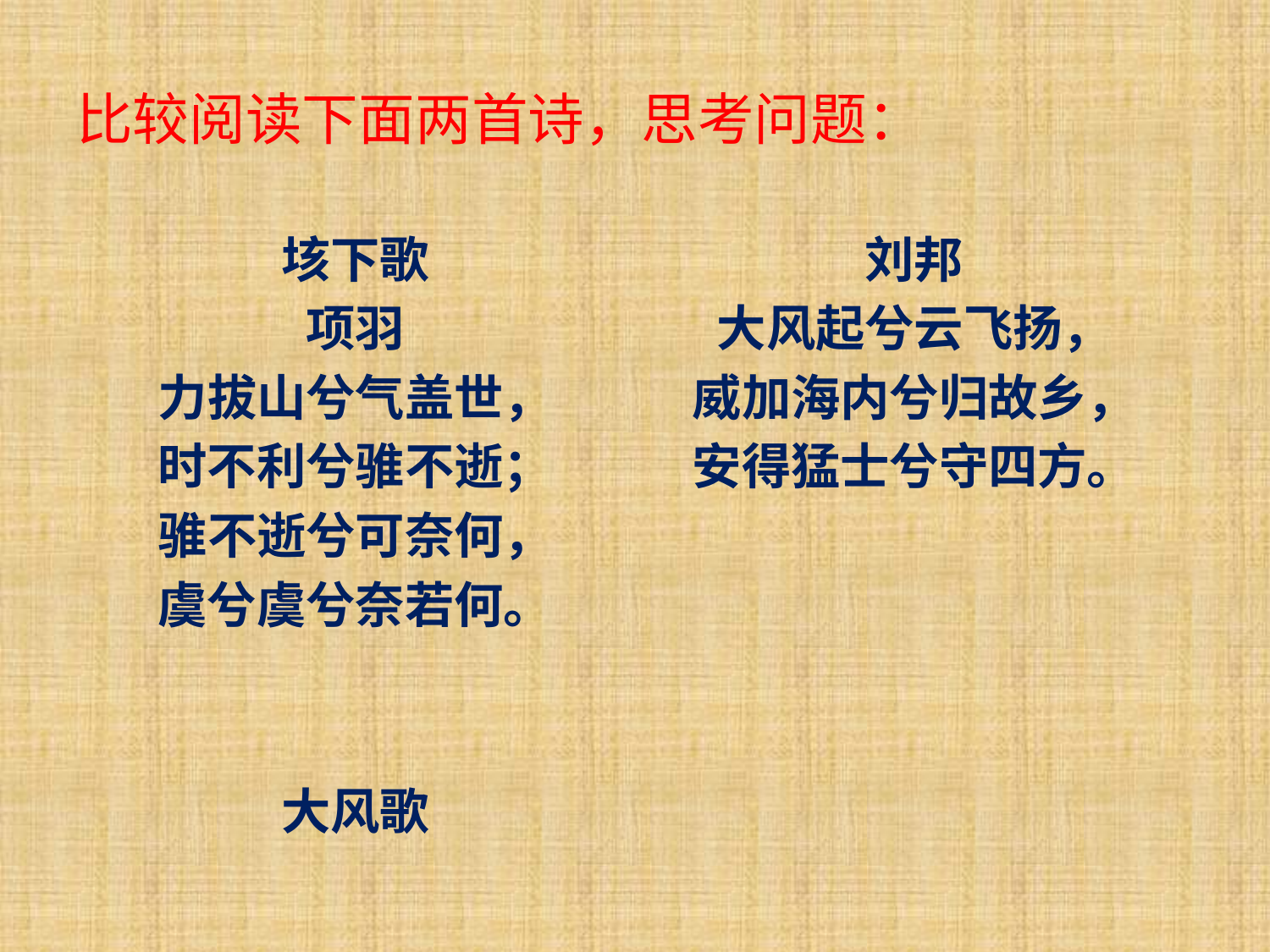

# 比较阅读下面两首诗，思考问题：
垓下歌
项羽
力拔山兮气盖世，
时不利兮骓不逝；
骓不逝兮可奈何，
虞兮虞兮奈若何。

大风歌
刘邦
大风起兮云飞扬，
威加海内兮归故乡，
安得猛士兮守四方。